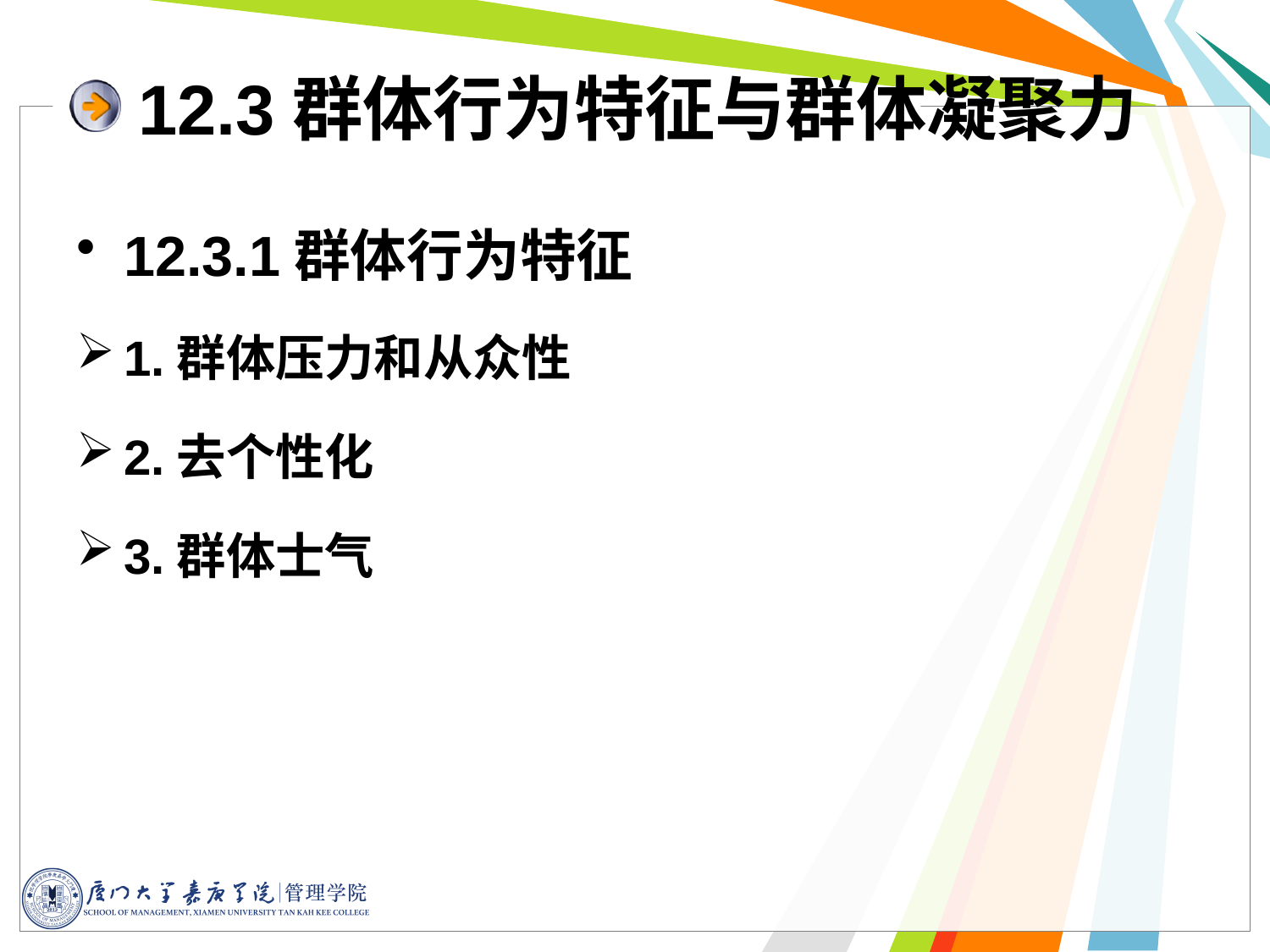

12.3群体行为特征与群体凝聚力
12.3.1群体行为特征
1.群体压力和从众性
2.去个性化
3.群体士气